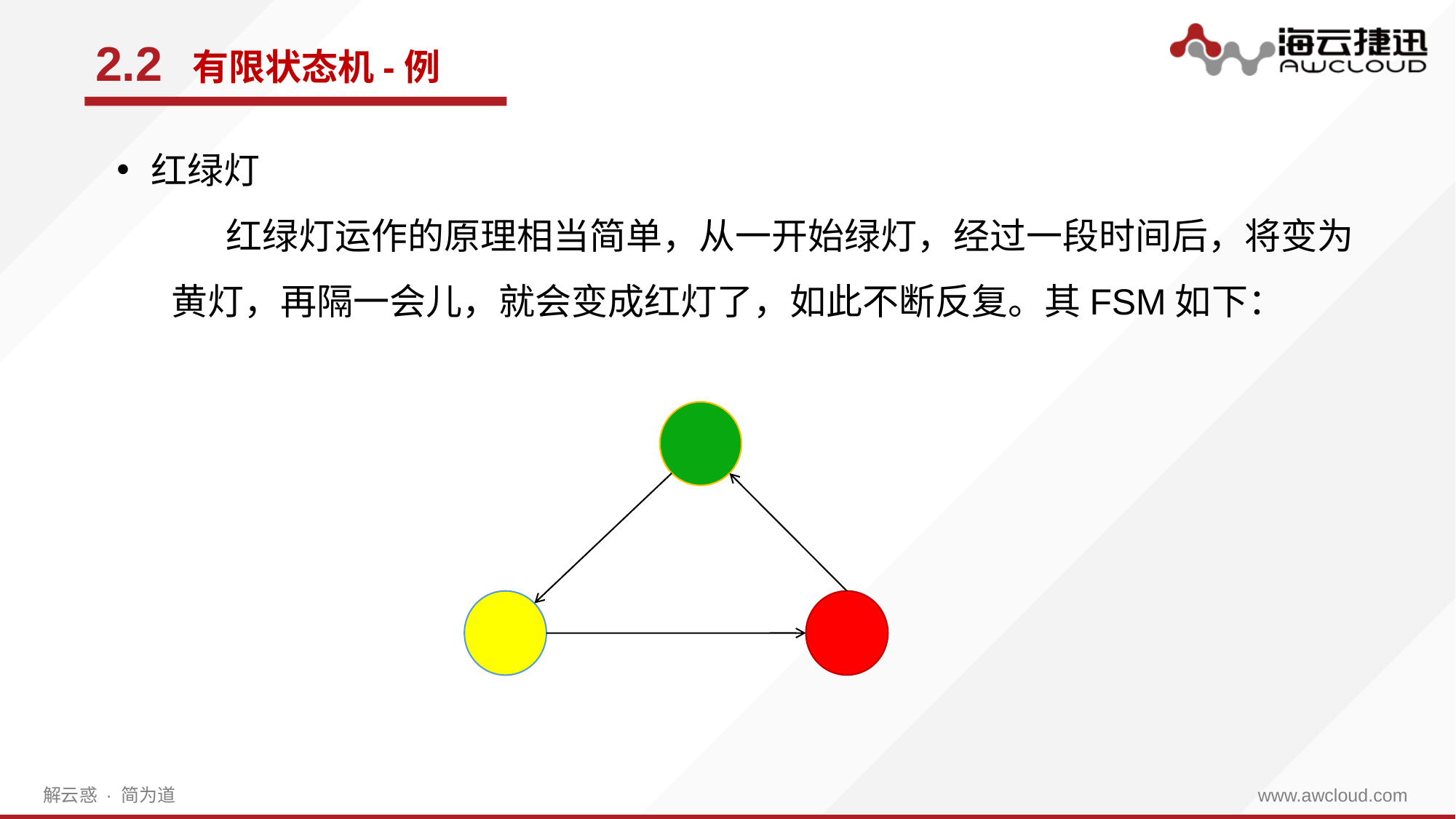

2.2
有限状态机-例

红绿灯
红绿灯运作的原理相当简单，从一开始绿灯，经过一段时间后，将变为黄灯，再隔一会儿，就会变成红灯了，如此不断反复。其FSM如下：
e7d195523061f1c0205959036996ad55c215b892a7aac5c0B9ADEF7896FB48F2EF97163A2DE1401E1875DEDC438B7864AD24CA23553DBBBD975DAF4CAD4A2592689FFB6CEE59FFA55B2702D0E5EE29CD13A772EDE6F53528E69C5E9D25D472BDE10ED2E098947D65F27977D4F705C1FD4E05B93AC973C3A05509AF0DFFB6A805B38B5F304DD5A8D4